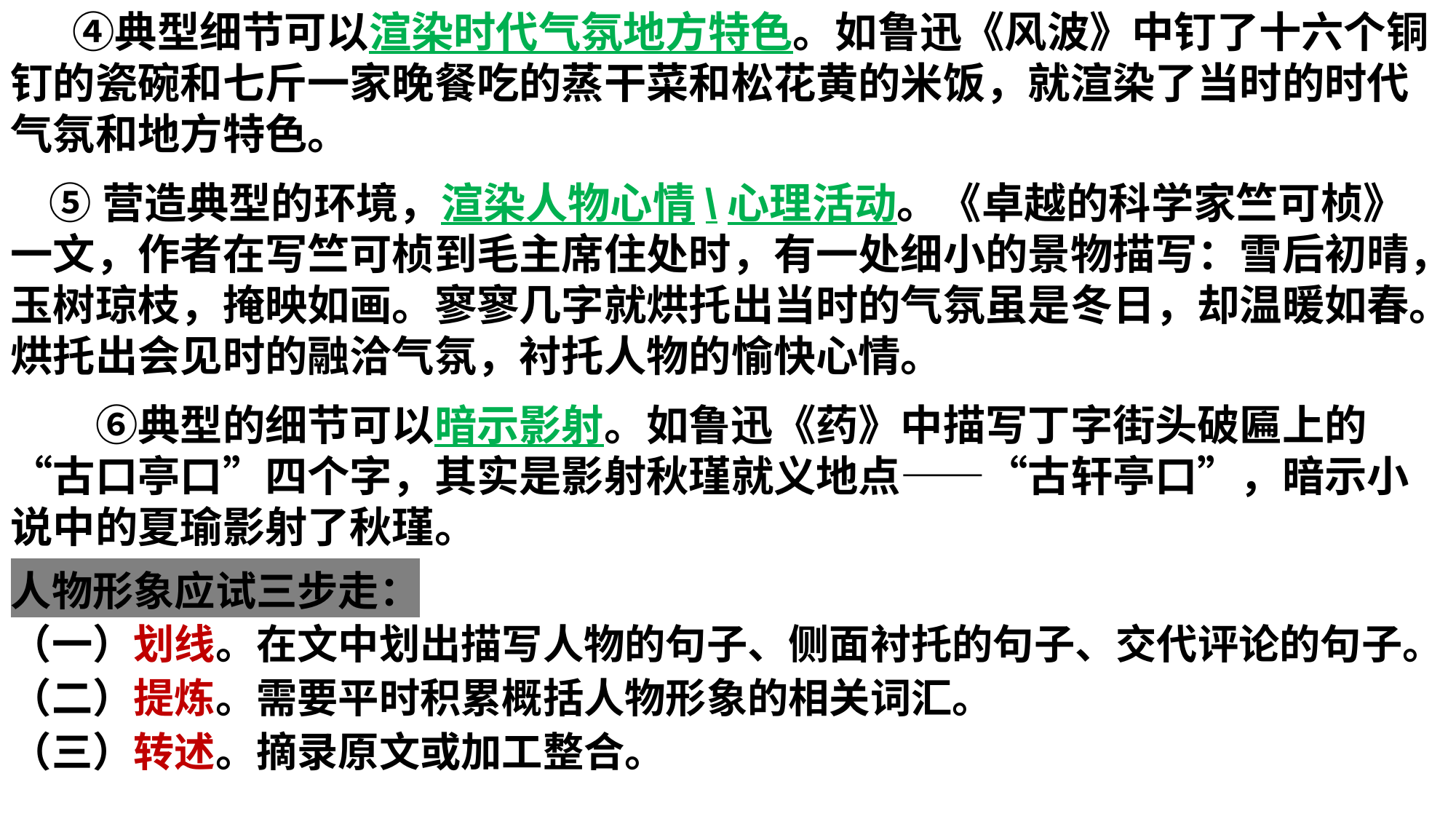

④典型细节可以渲染时代气氛地方特色。如鲁迅《风波》中钉了十六个铜钉的瓷碗和七斤一家晚餐吃的蒸干菜和松花黄的米饭，就渲染了当时的时代气氛和地方特色。
    ⑤营造典型的环境，渲染人物心情\心理活动。《卓越的科学家竺可桢》一文，作者在写竺可桢到毛主席住处时，有一处细小的景物描写：雪后初晴，玉树琼枝，掩映如画。寥寥几字就烘托出当时的气氛虽是冬日，却温暖如春。烘托出会见时的融洽气氛，衬托人物的愉快心情。
　　⑥典型的细节可以暗示影射。如鲁迅《药》中描写丁字街头破匾上的“古口亭口”四个字，其实是影射秋瑾就义地点——“古轩亭口”，暗示小说中的夏瑜影射了秋瑾。
人物形象应试三步走：
（一）划线。在文中划出描写人物的句子、侧面衬托的句子、交代评论的句子。
（二）提炼。需要平时积累概括人物形象的相关词汇。
（三）转述。摘录原文或加工整合。